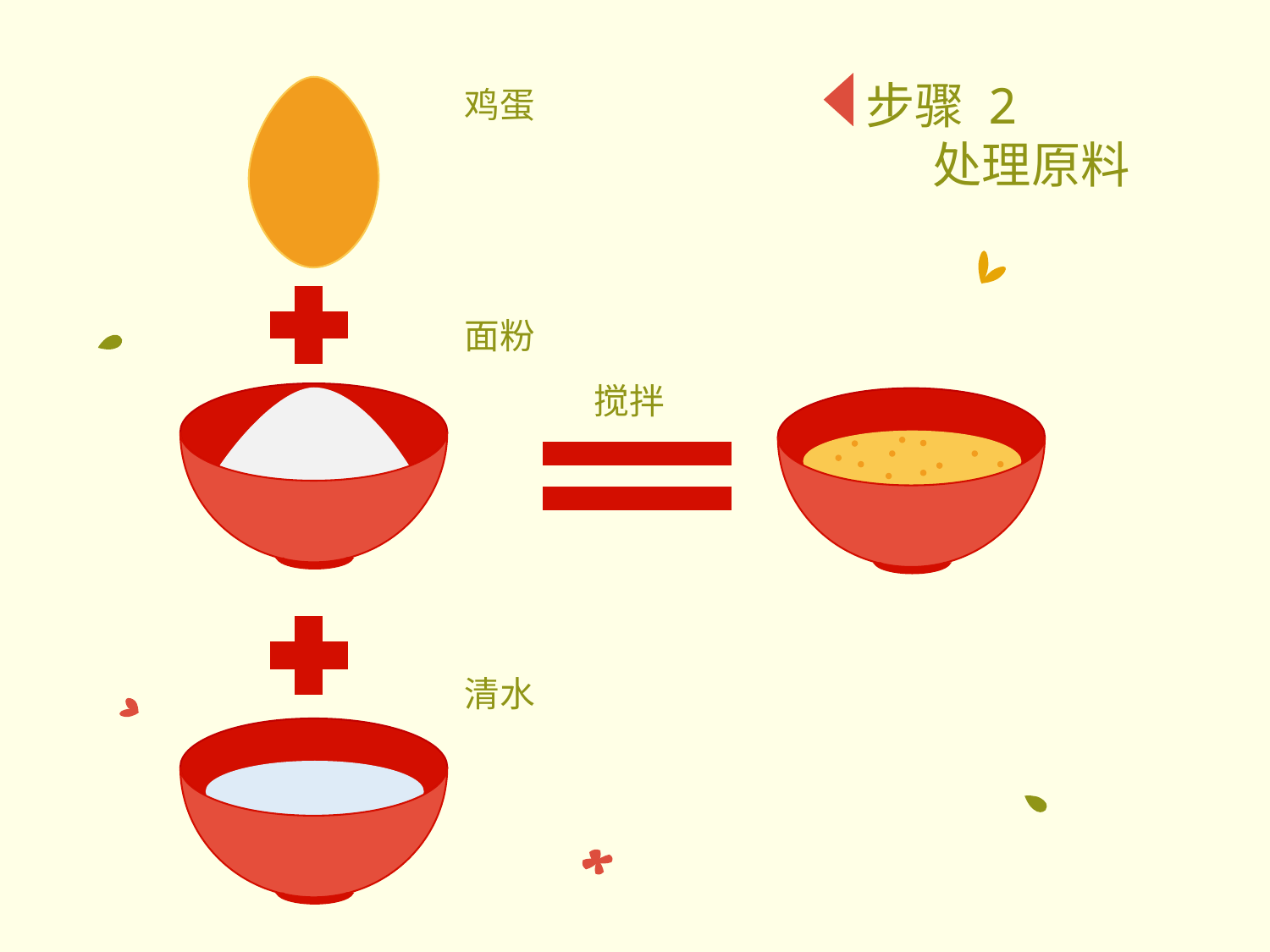

步骤 2
     处理原料
鸡蛋

面粉

搅拌

清水